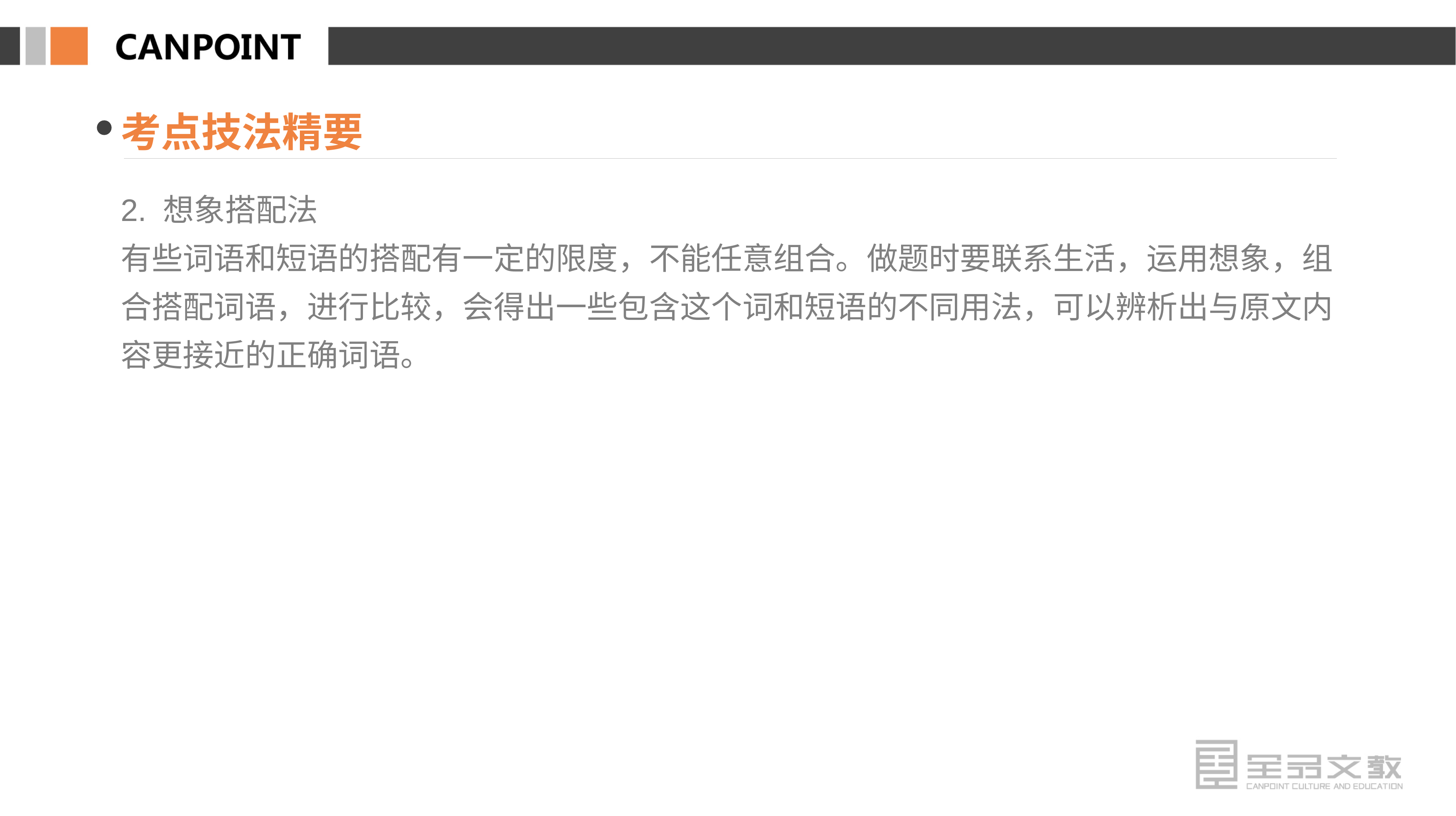

考点技法精要

2. 想象搭配法
有些词语和短语的搭配有一定的限度，不能任意组合。做题时要联系生活，运用想象，组合搭配词语，进行比较，会得出一些包含这个词和短语的不同用法，可以辨析出与原文内容更接近的正确词语。